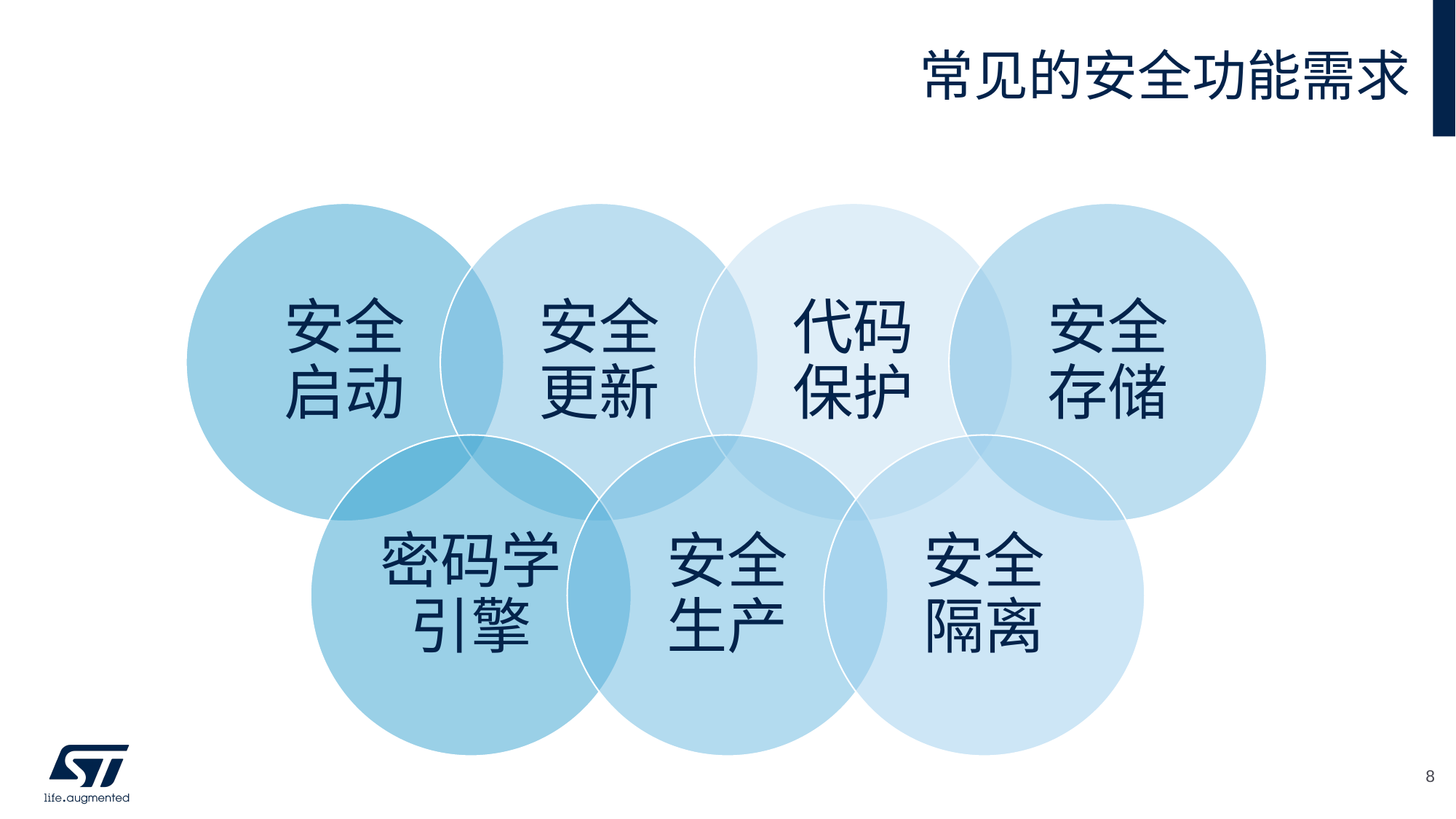

# 常见的安全功能需求
安全 启动
安全 更新
代码 保护
安全 存储
密码学引擎
安全 生产
安全 隔离
8